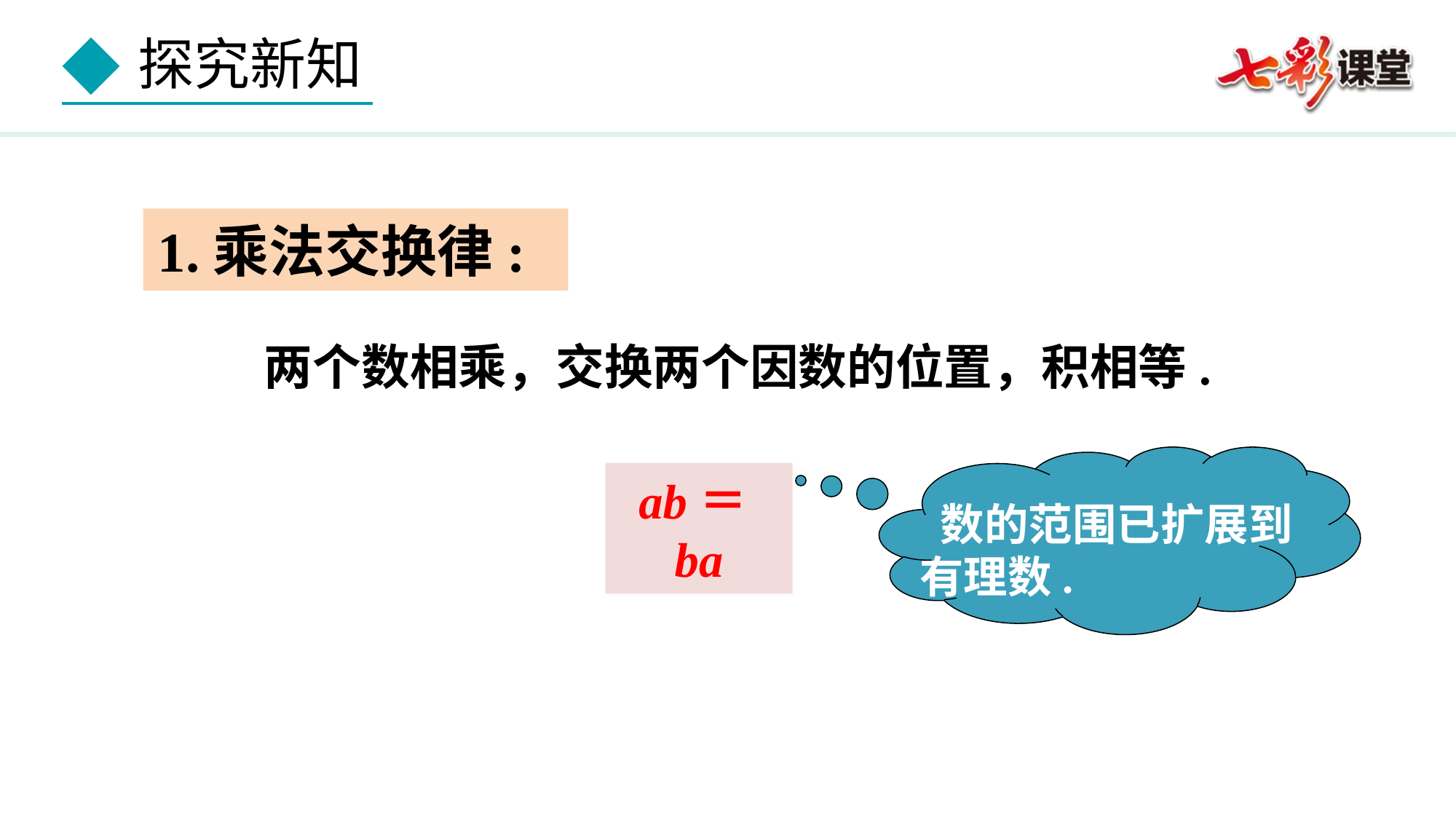

1.乘法交换律:
两个数相乘，交换两个因数的位置，积相等.

 数的范围已扩展到有理数.
ab＝ba